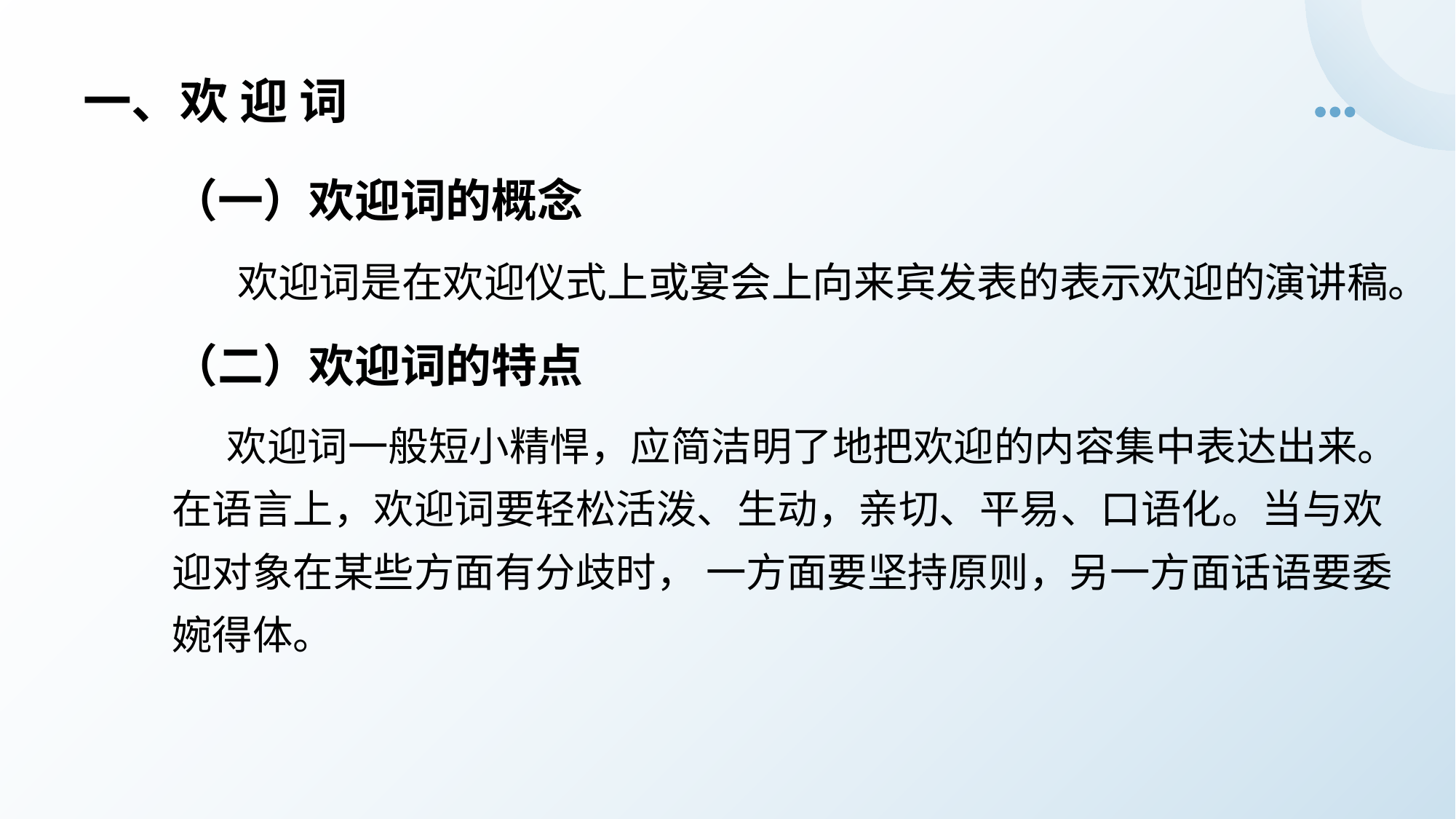

# 一、欢 迎 词
（一）欢迎词的概念
      欢迎词是在欢迎仪式上或宴会上向来宾发表的表示欢迎的演讲稿。
（二）欢迎词的特点
     欢迎词一般短小精悍，应简洁明了地把欢迎的内容集中表达出来。在语言上，欢迎词要轻松活泼、生动，亲切、平易、口语化。当与欢迎对象在某些方面有分歧时， 一方面要坚持原则，另一方面话语要委婉得体。